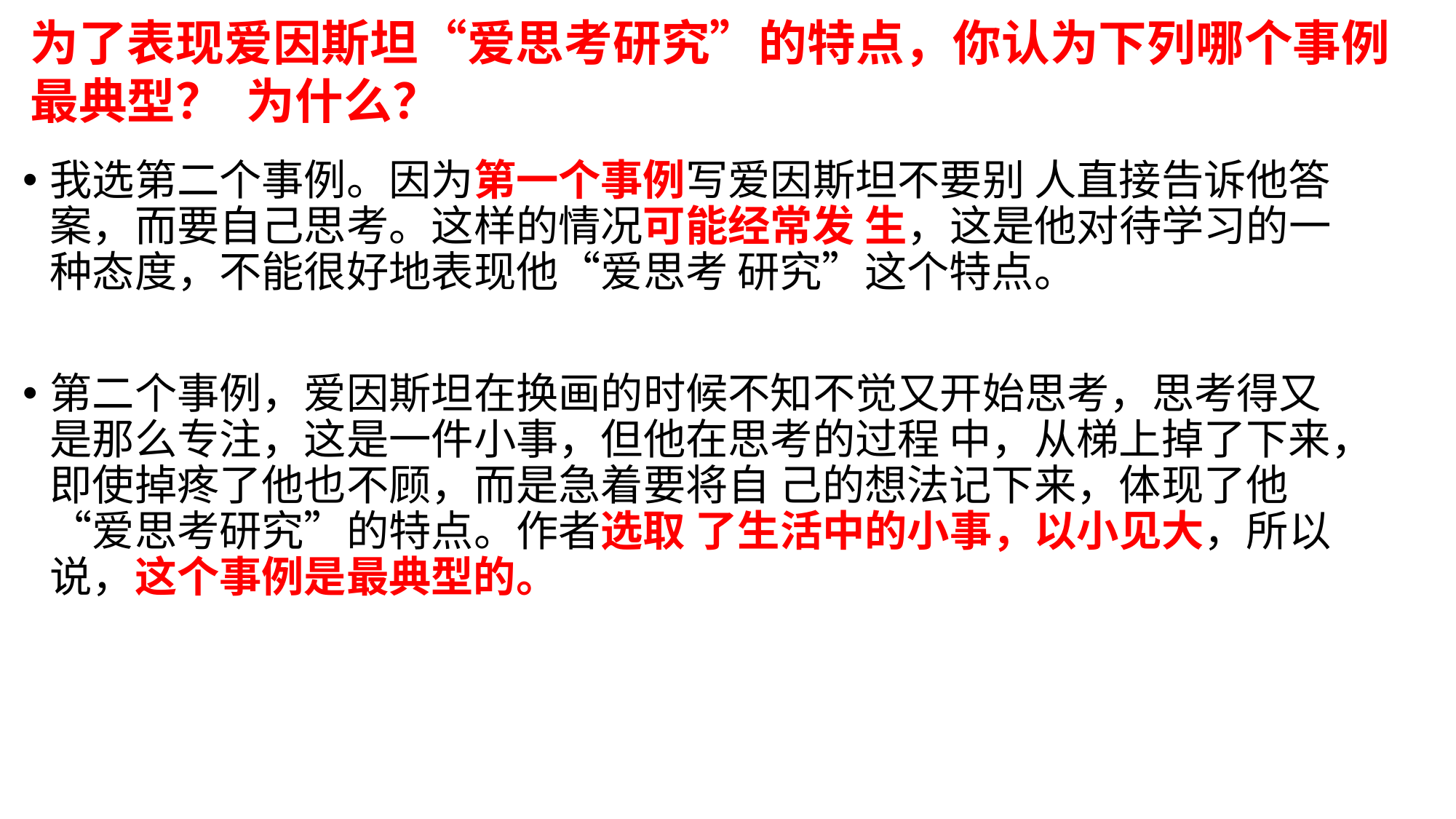

为了表现爱因斯坦“爱思考研究”的特点，你认为下列哪个事例最典型？  为什么？
我选第二个事例。因为第一个事例写爱因斯坦不要别 人直接告诉他答案，而要自己思考。这样的情况可能经常发 生，这是他对待学习的一种态度，不能很好地表现他“爱思考 研究”这个特点。

第二个事例，爱因斯坦在换画的时候不知不觉又开始思考，思考得又是那么专注，这是一件小事，但他在思考的过程 中，从梯上掉了下来，即使掉疼了他也不顾，而是急着要将自 己的想法记下来，体现了他“爱思考研究”的特点。作者选取 了生活中的小事，以小见大，所以说，这个事例是最典型的。